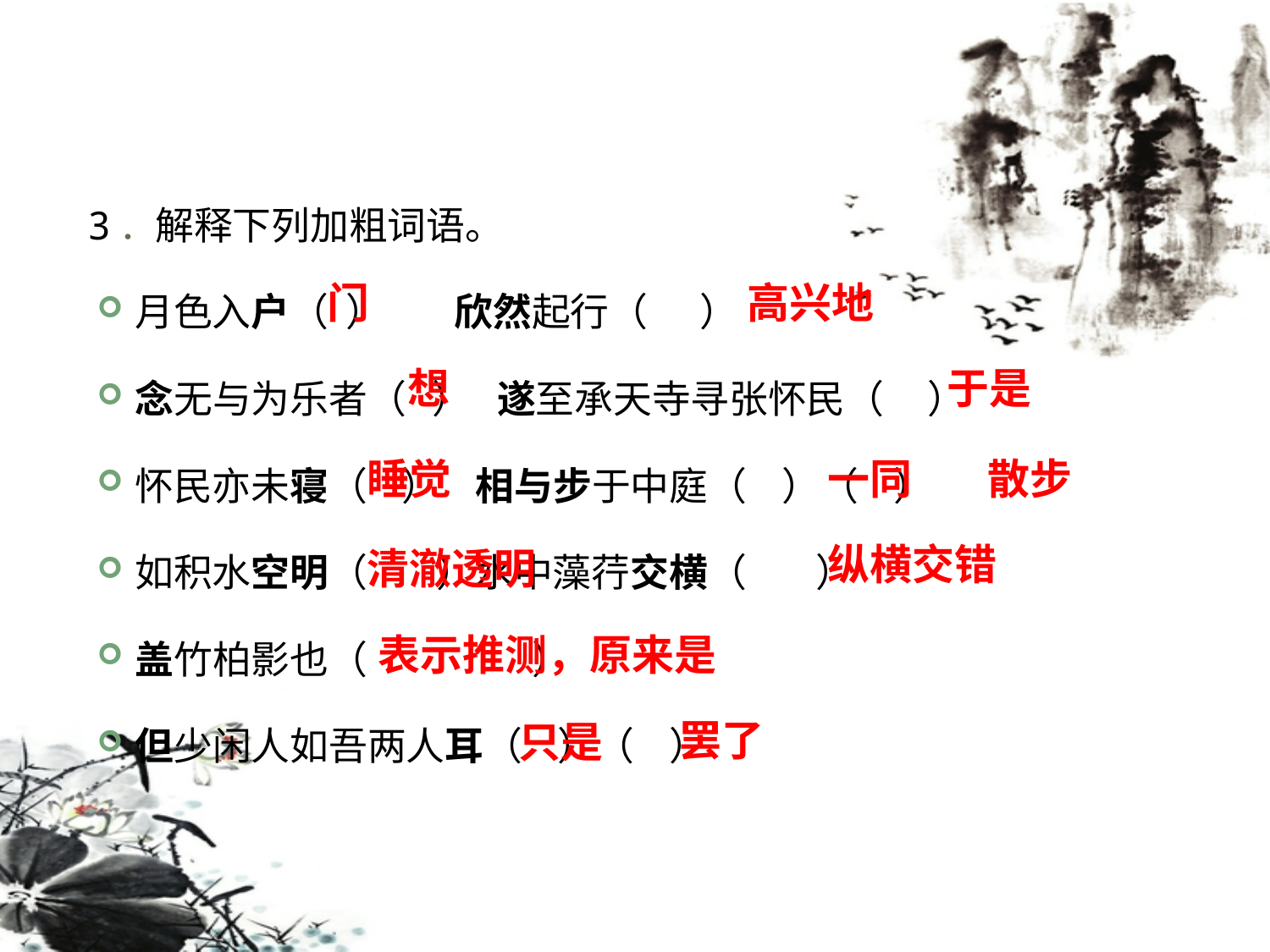

3．解释下列加粗词语。
月色入户（  ）        欣然起行（      ）
念无与为乐者（   ）   遂至承天寺寻张怀民（     ）
怀民亦未寝（    ）    相与步于中庭（    ）（    ）
如积水空明（        ）水中藻荇交横（        ）
盖竹柏影也（                   ）
但少闲人如吾两人耳（    ）（    ）

高兴地
门
想
于是
一同
散步
睡觉
纵横交错
清澈透明
表示推测，原来是
罢了
只是